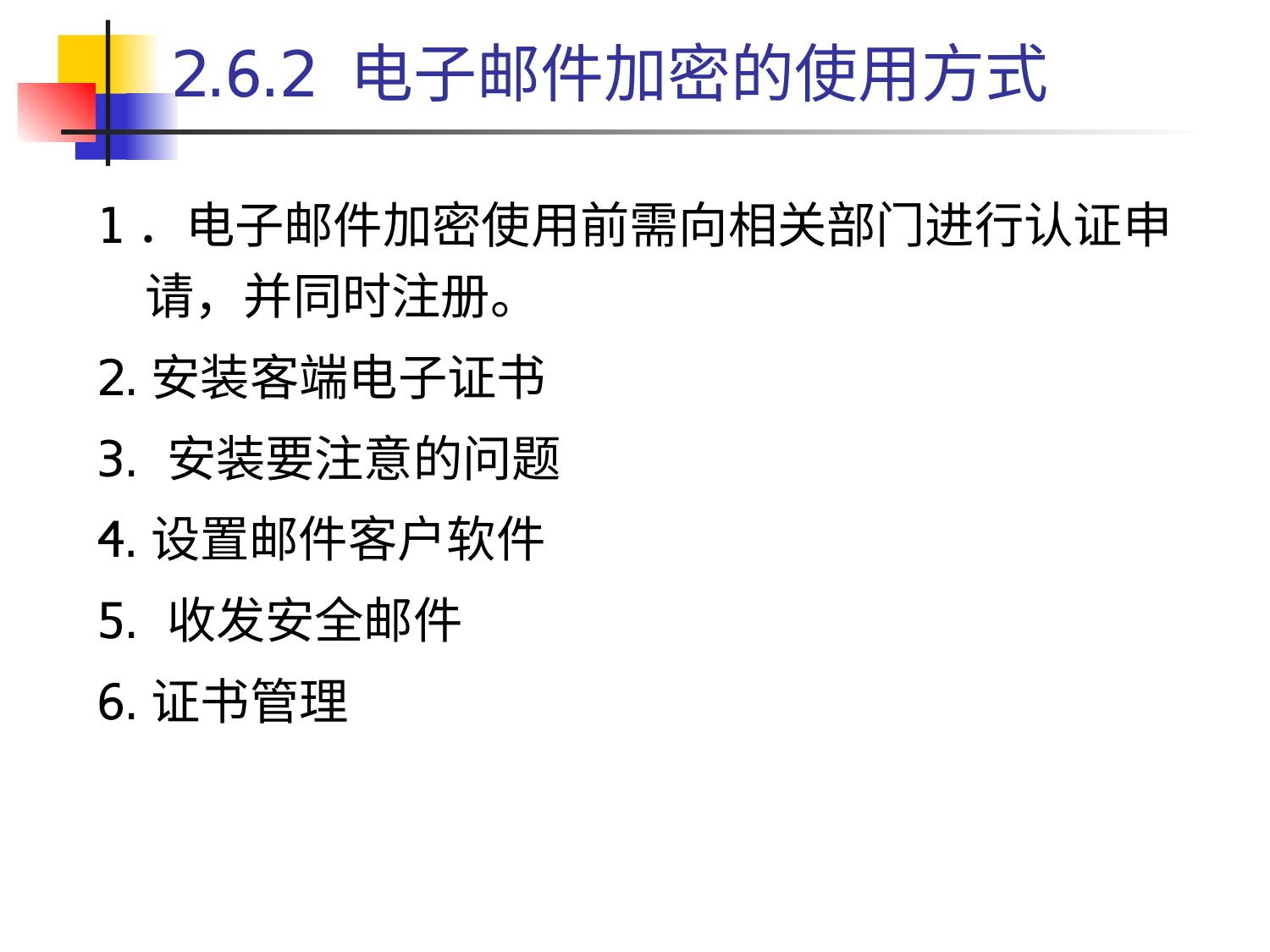

# 2.6.2 电子邮件加密的使用方式
1．电子邮件加密使用前需向相关部门进行认证申请，并同时注册。
2.安装客端电子证书
3. 安装要注意的问题
4.设置邮件客户软件
5. 收发安全邮件
6.证书管理

71